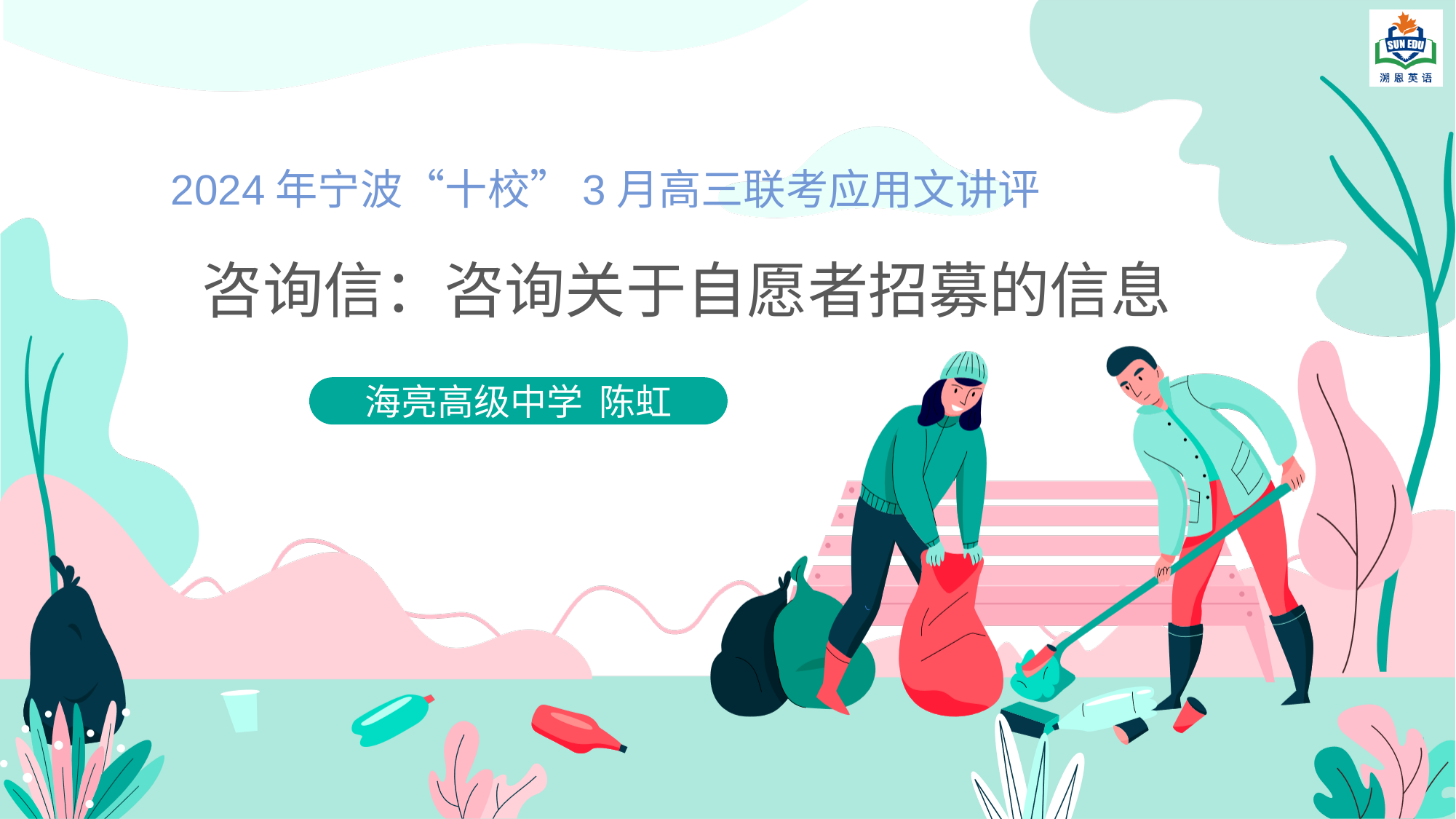

2024年宁波“十校”3月高三联考应用文讲评
咨询信：咨询关于自愿者招募的信息
海亮高级中学  陈虹